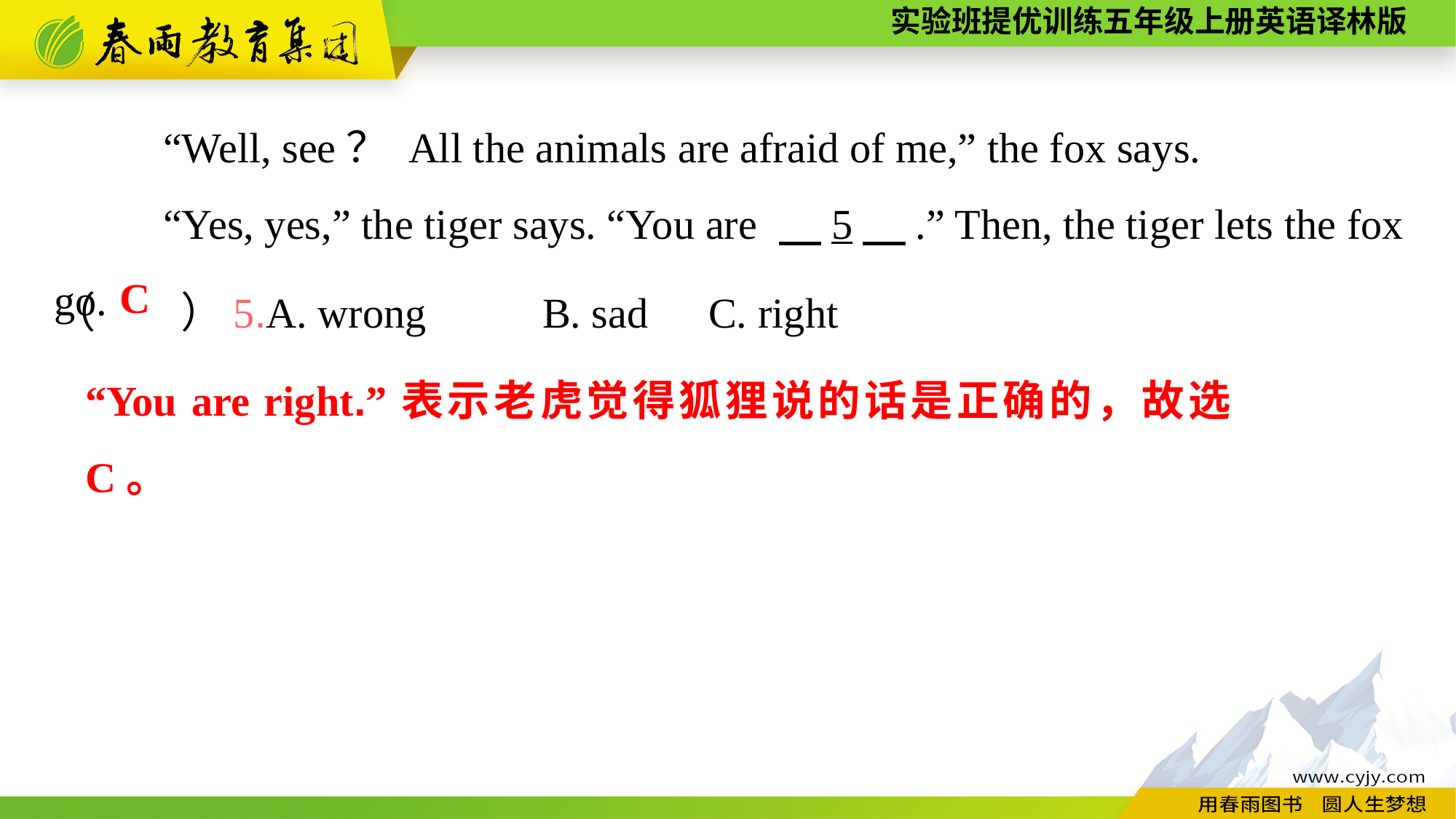

“Well, see？ All the animals are afraid of me,” the fox says.
	“Yes, yes,” the tiger says. “You are 　5　.” Then, the tiger lets the fox go.
（　　）5.A. wrong           B. sad	C. right
C
“You are right.”表示老虎觉得狐狸说的话是正确的，故选C。